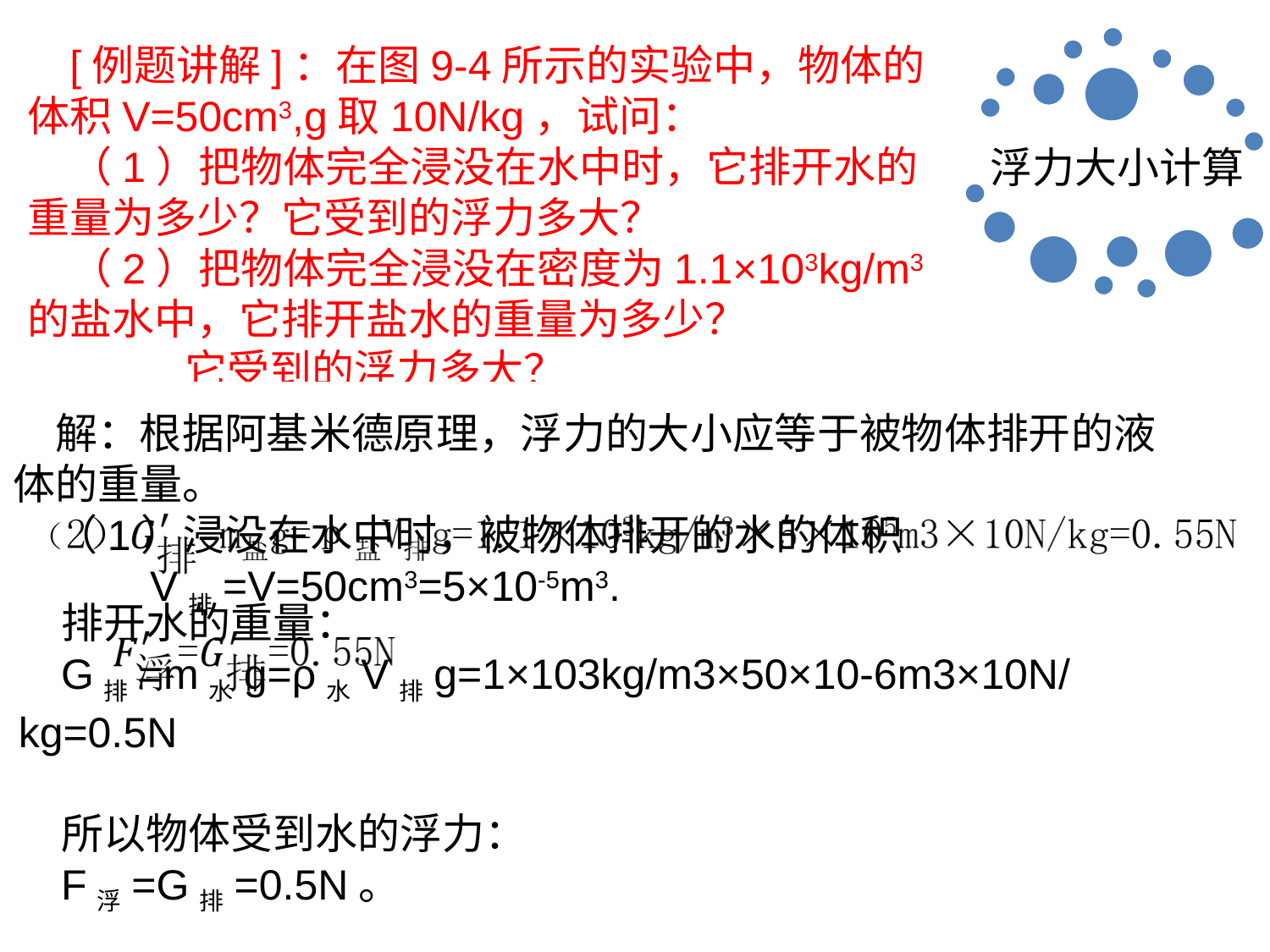

浮力大小计算

[例题讲解]：在图9-4所示的实验中，物体的体积V=50cm3,g取10N/kg，试问：
（1）把物体完全浸没在水中时，它排开水的重量为多少？它受到的浮力多大？
（2）把物体完全浸没在密度为1.1×103kg/m3的盐水中，它排开盐水的重量为多少？
           它受到的浮力多大？

解：根据阿基米德原理，浮力的大小应等于被物体排开的液体的重量。
（1）浸没在水中时，被物体排开的水的体积
        V排=V=50cm3=5×10-5m3.

排开水的重量：
G排=m水g=ρ水V排g=1×103kg/m3×50×10-6m3×10N/kg=0.5N

所以物体受到水的浮力：
F浮=G排=0.5N。